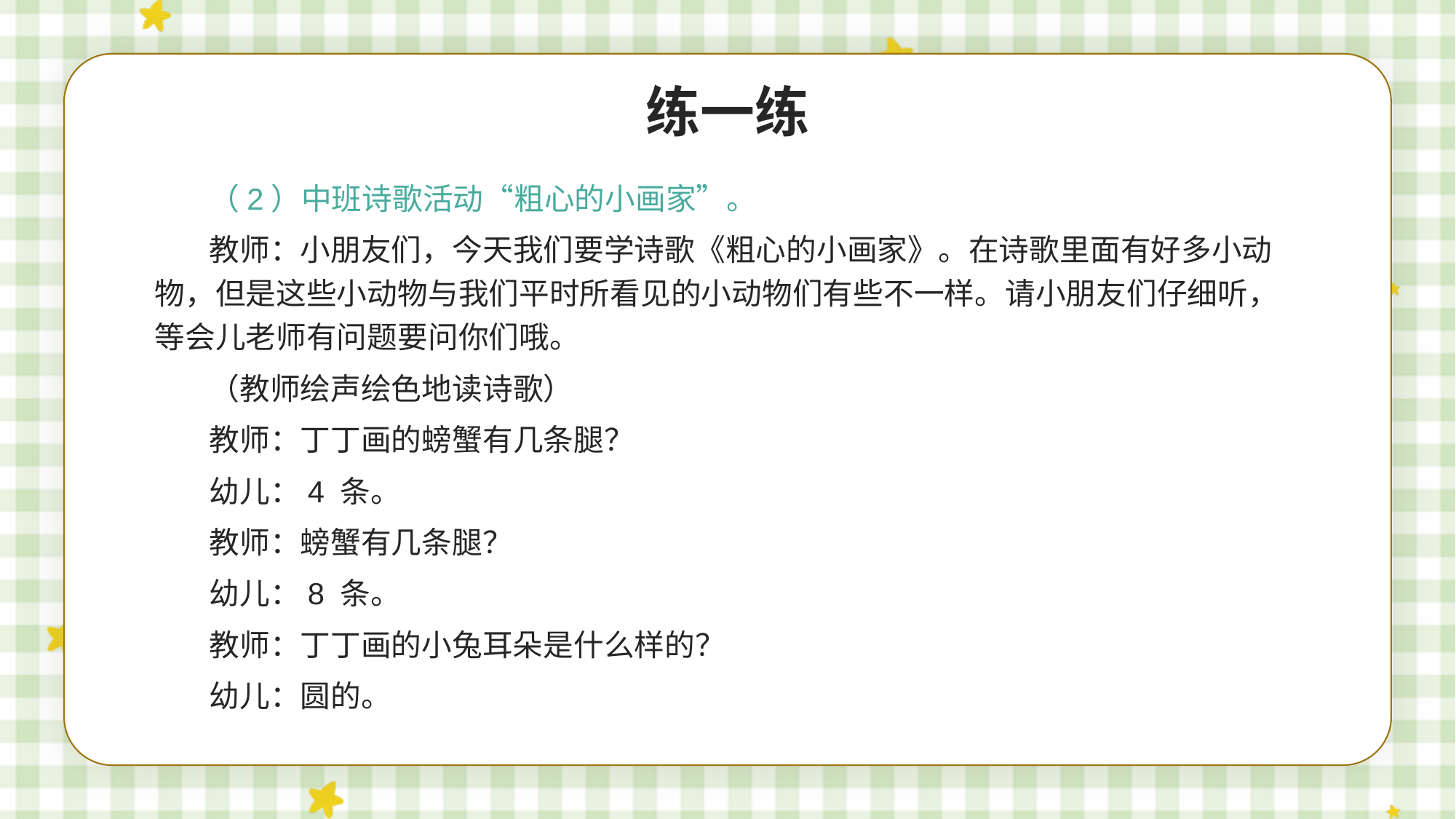

练一练
（2）中班诗歌活动“粗心的小画家”。
教师：小朋友们，今天我们要学诗歌《粗心的小画家》。在诗歌里面有好多小动物，但是这些小动物与我们平时所看见的小动物们有些不一样。请小朋友们仔细听，等会儿老师有问题要问你们哦。
（教师绘声绘色地读诗歌）
教师：丁丁画的螃蟹有几条腿？
幼儿：4 条。
教师：螃蟹有几条腿？
幼儿：8 条。
教师：丁丁画的小兔耳朵是什么样的？
幼儿：圆的。